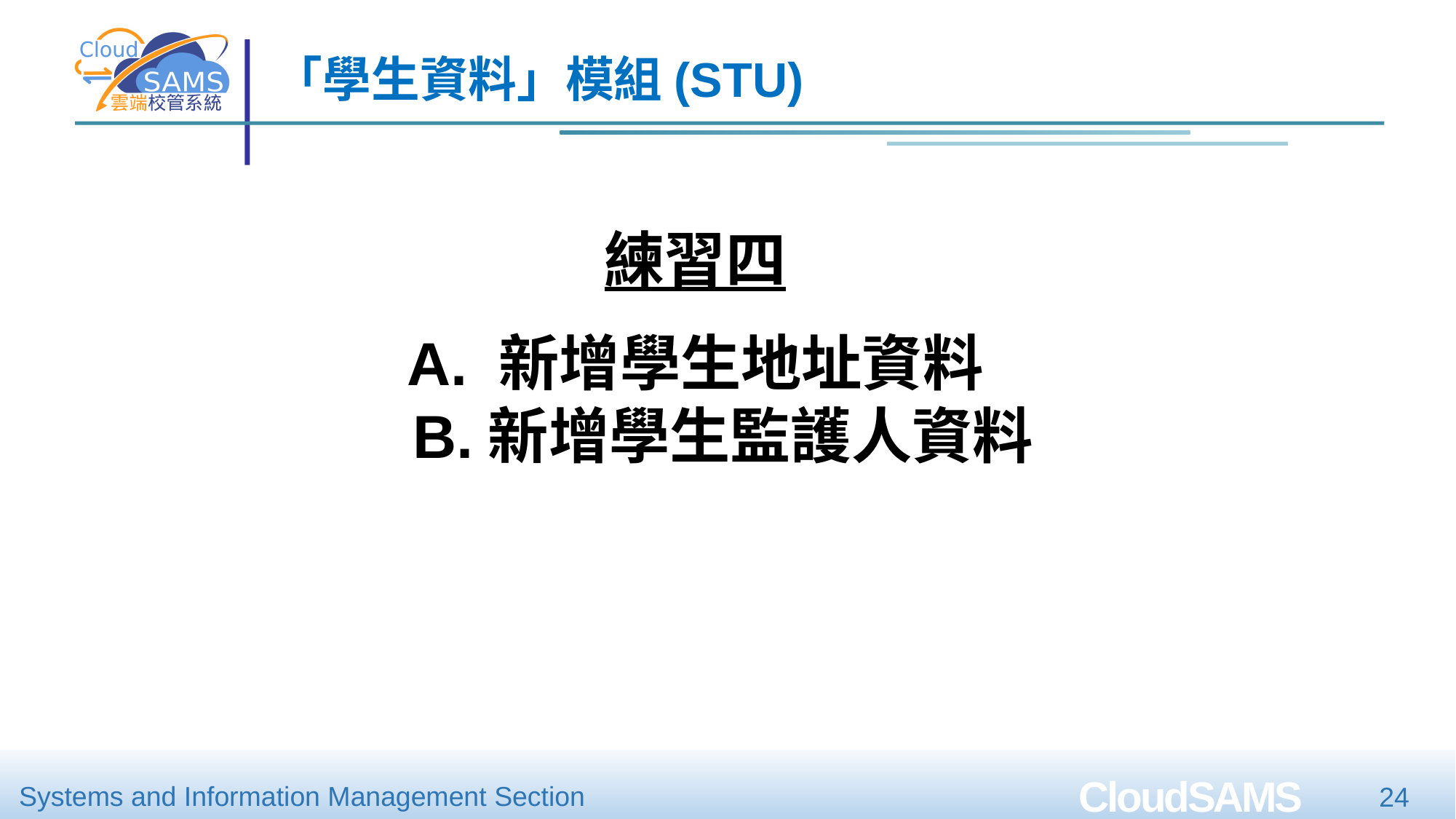

# 「學生資料」模組(STU)
練習四
A. 新增學生地址資料
   B.新增學生監護人資料

24